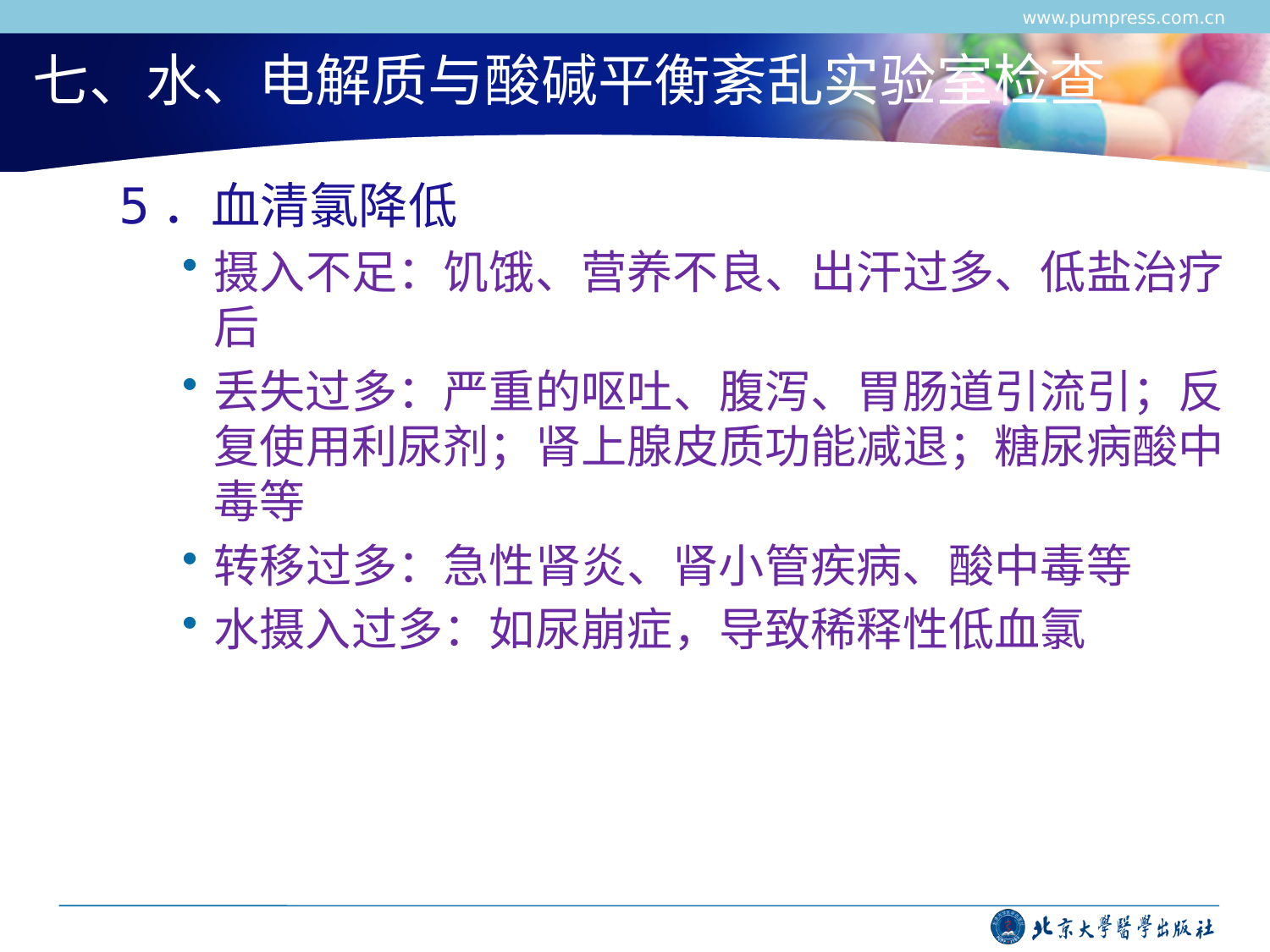

www.pumpress.com.cn
# 七、水、电解质与酸碱平衡紊乱实验室检查
5．血清氯降低
摄入不足：饥饿、营养不良、出汗过多、低盐治疗后
丢失过多：严重的呕吐、腹泻、胃肠道引流引；反复使用利尿剂；肾上腺皮质功能减退；糖尿病酸中毒等
转移过多：急性肾炎、肾小管疾病、酸中毒等
水摄入过多：如尿崩症，导致稀释性低血氯